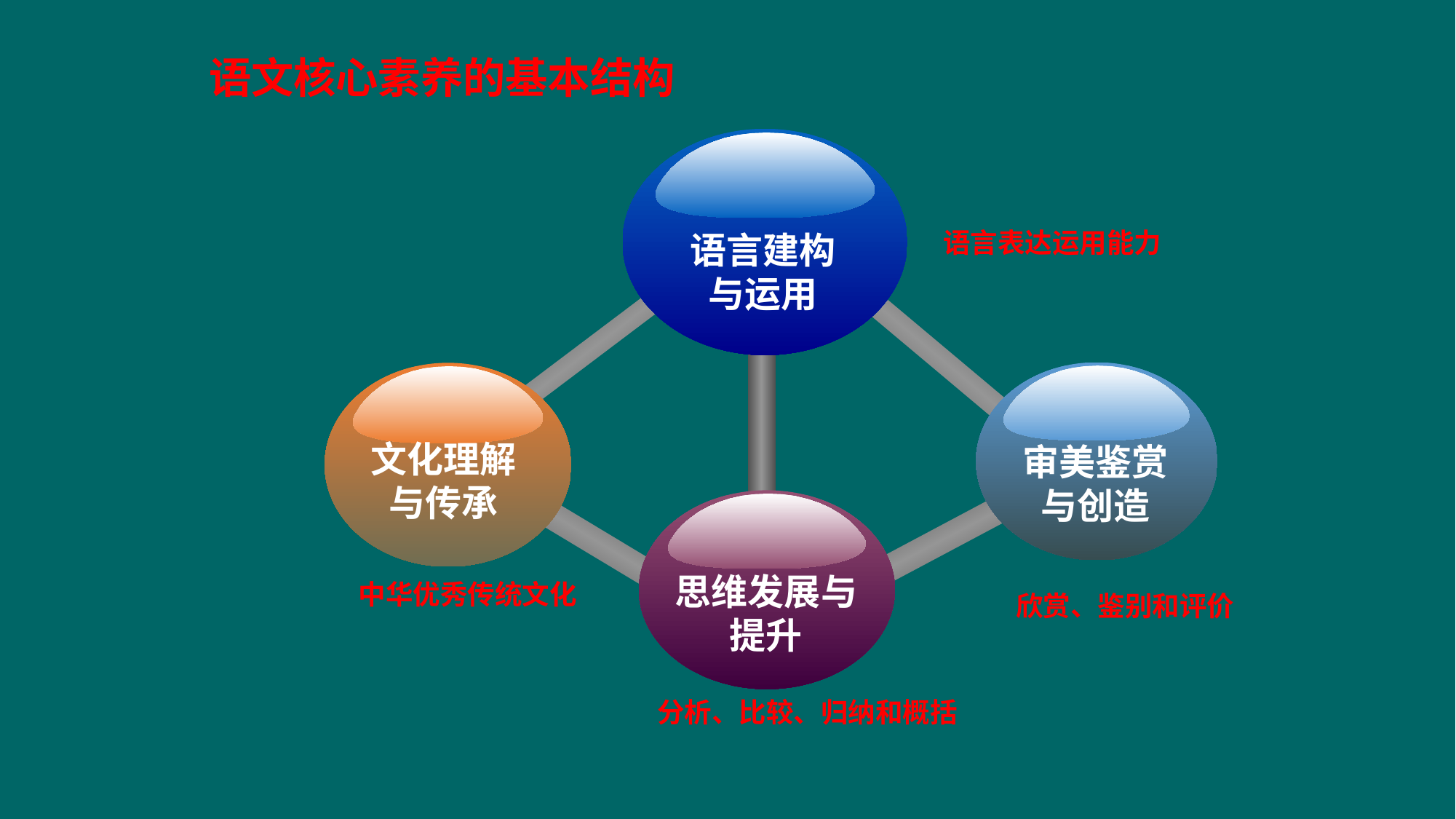

语文核心素养的基本结构

语言建构
与运用

文化理解
与传承
审美鉴赏
与创造

思维发展与提升
语言表达运用能力
中华优秀传统文化
欣赏、鉴别和评价
分析、比较、归纳和概括